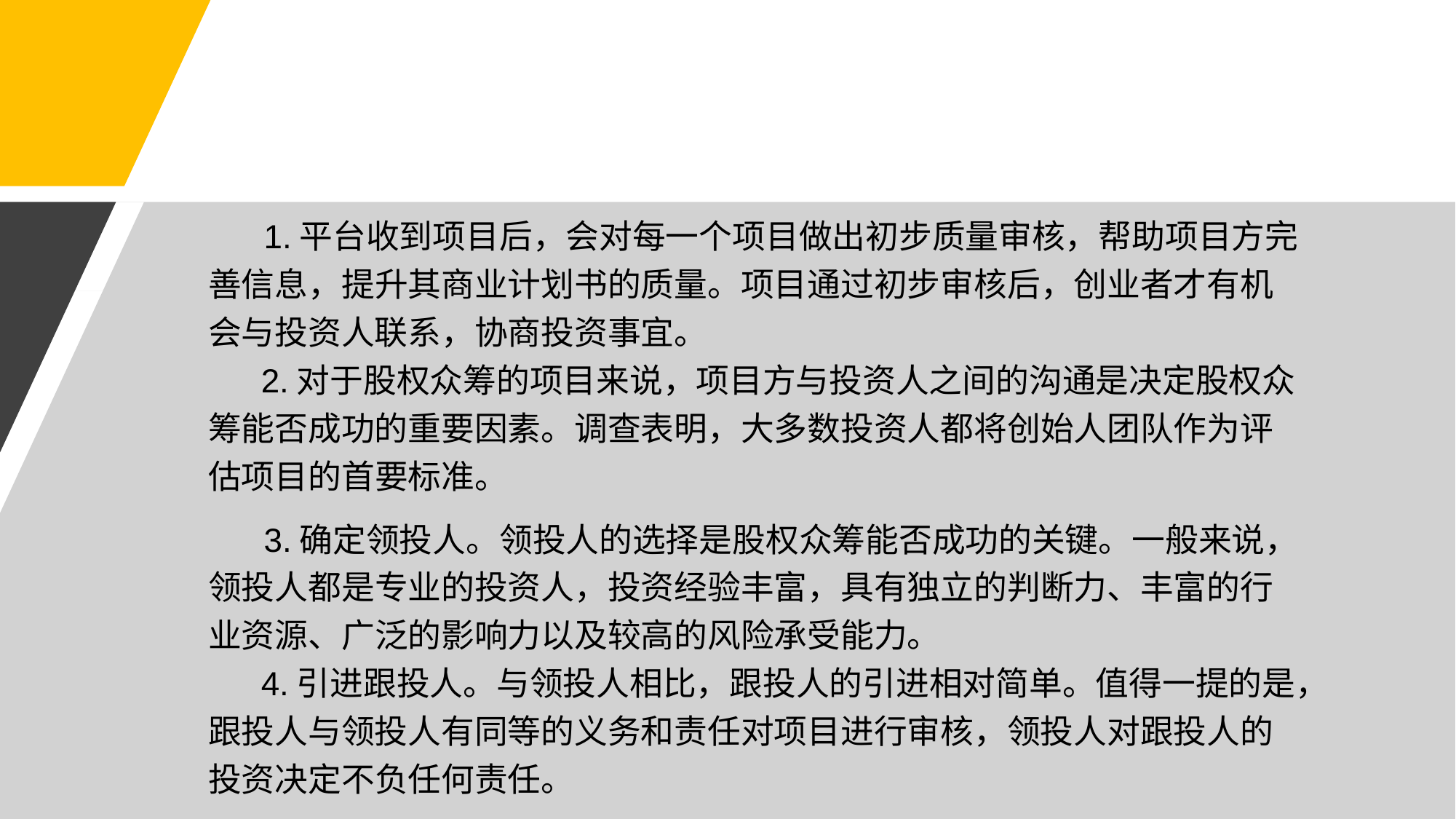

#
      1.平台收到项目后，会对每一个项目做出初步质量审核，帮助项目方完善信息，提升其商业计划书的质量。项目通过初步审核后，创业者才有机会与投资人联系，协商投资事宜。
      2.对于股权众筹的项目来说，项目方与投资人之间的沟通是决定股权众筹能否成功的重要因素。调查表明，大多数投资人都将创始人团队作为评估项目的首要标准。
      3.确定领投人。领投人的选择是股权众筹能否成功的关键。一般来说，领投人都是专业的投资人，投资经验丰富，具有独立的判断力、丰富的行业资源、广泛的影响力以及较高的风险承受能力。
      4.引进跟投人。与领投人相比，跟投人的引进相对简单。值得一提的是，跟投人与领投人有同等的义务和责任对项目进行审核，领投人对跟投人的投资决定不负任何责任。